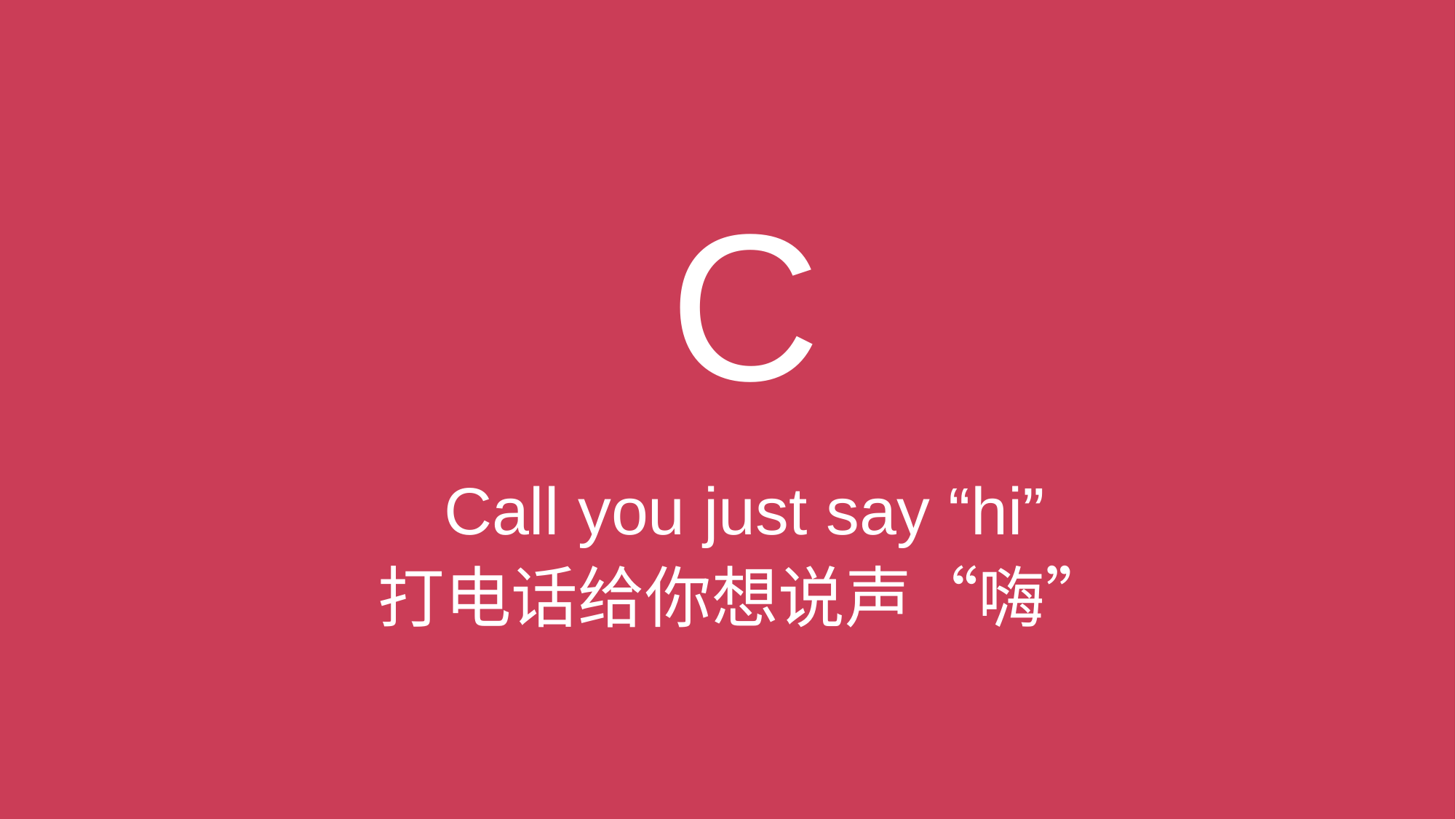

# C
Call you just say “hi”
打电话给你想说声“嗨”